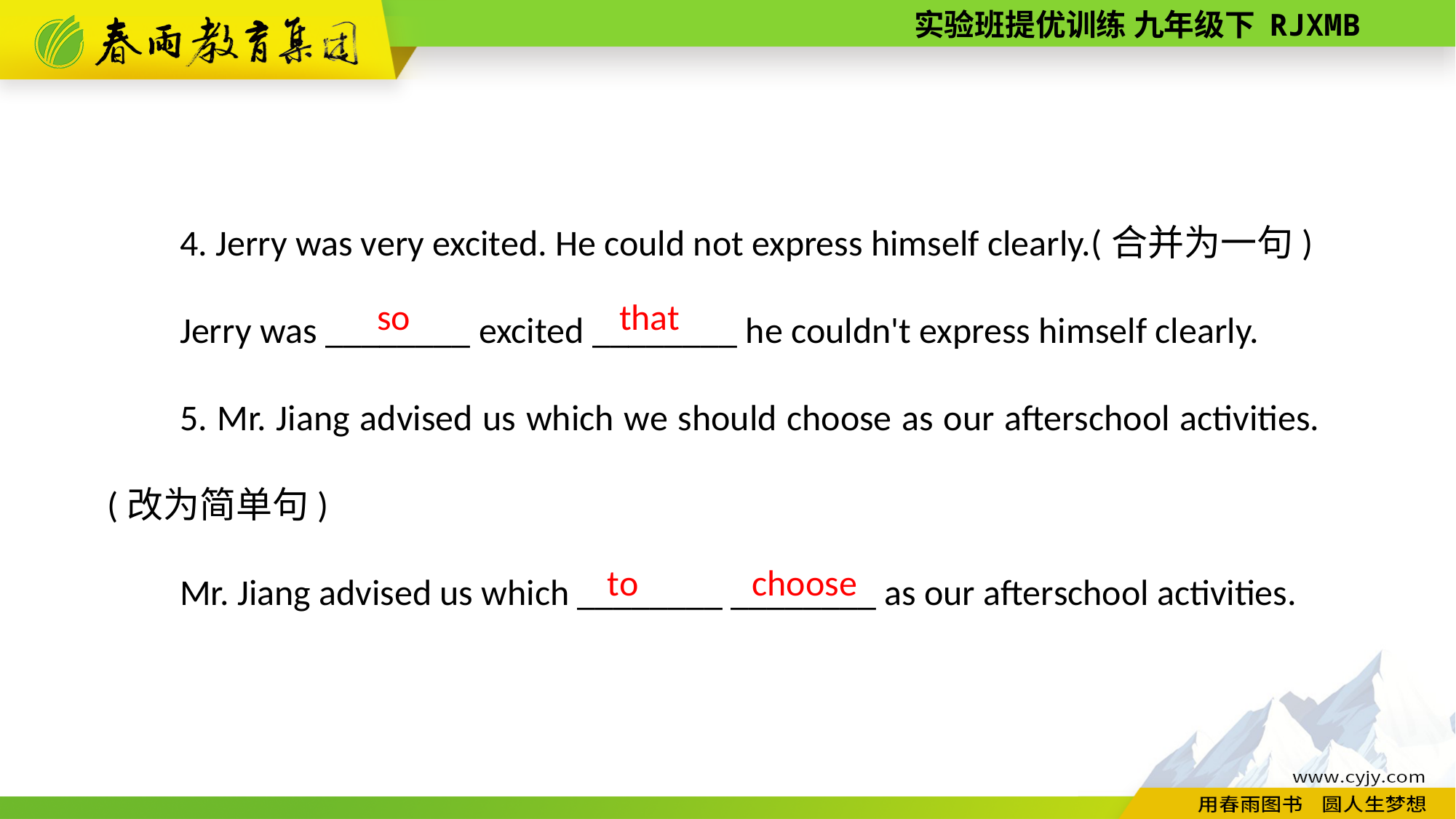

4. Jerry was very excited. He could not express himself clearly.(合并为一句)
Jerry was ________ excited ________ he couldn't express himself clearly.
5. Mr. Jiang advised us which we should choose as our after­school activities.(改为简单句)
Mr. Jiang advised us which ________ ________ as our after­school activities.
so
that
choose
to